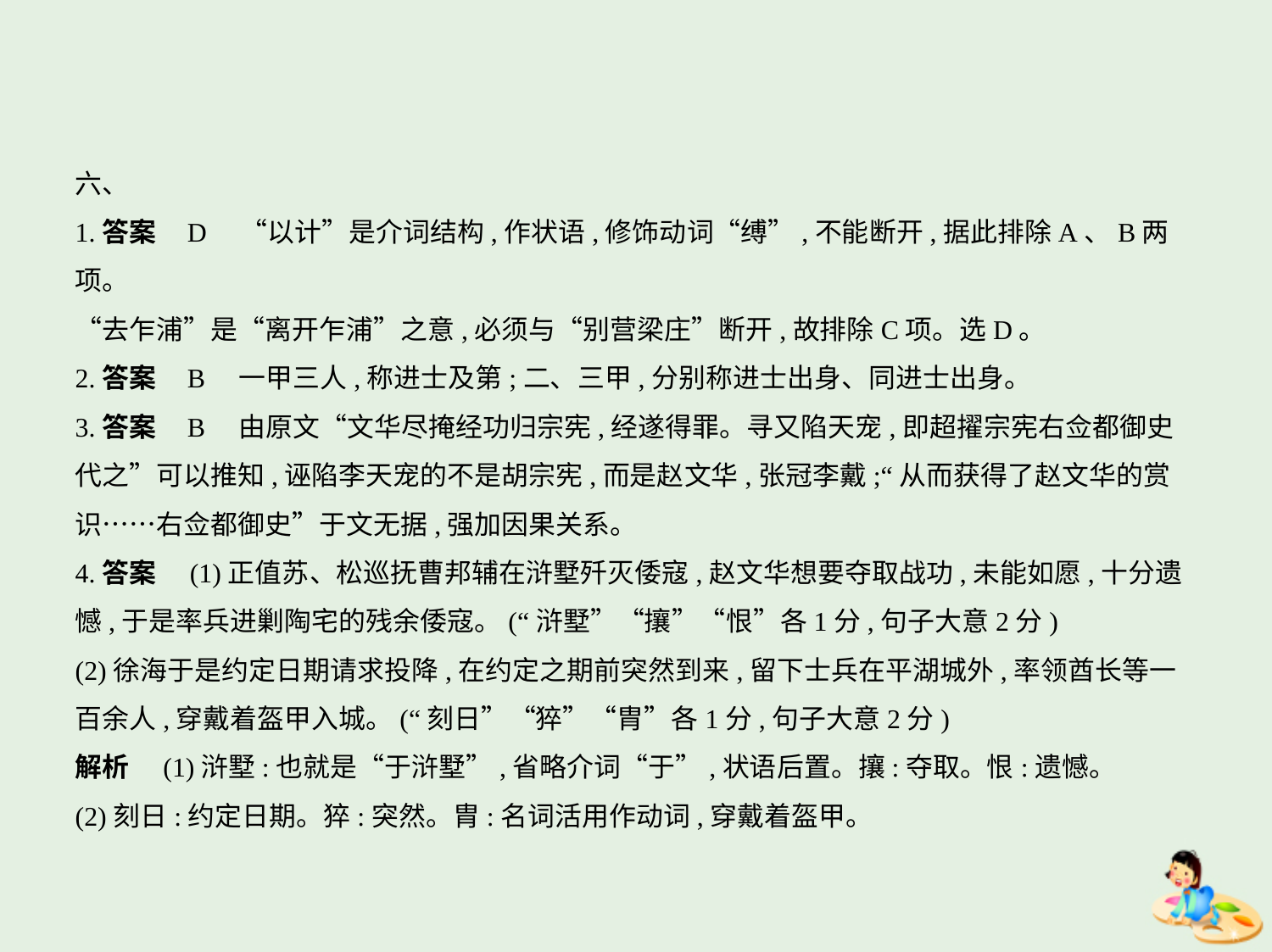

六、
1.答案    D　“以计”是介词结构,作状语,修饰动词“缚”,不能断开,据此排除A、B两项。
“去乍浦”是“离开乍浦”之意,必须与“别营梁庄”断开,故排除C项。选D。
2.答案    B　一甲三人,称进士及第;二、三甲,分别称进士出身、同进士出身。
3.答案    B　由原文“文华尽掩经功归宗宪,经遂得罪。寻又陷天宠,即超擢宗宪右佥都御史
代之”可以推知,诬陷李天宠的不是胡宗宪,而是赵文华,张冠李戴;“从而获得了赵文华的赏
识……右佥都御史”于文无据,强加因果关系。
4.答案　(1)正值苏、松巡抚曹邦辅在浒墅歼灭倭寇,赵文华想要夺取战功,未能如愿,十分遗
憾,于是率兵进剿陶宅的残余倭寇。(“浒墅”“攘”“恨”各1分,句子大意2分)
(2)徐海于是约定日期请求投降,在约定之期前突然到来,留下士兵在平湖城外,率领酋长等一
百余人,穿戴着盔甲入城。(“刻日”“猝”“胄”各1分,句子大意2分)
解析　(1)浒墅:也就是“于浒墅”,省略介词“于”,状语后置。攘:夺取。恨:遗憾。
(2)刻日:约定日期。猝:突然。胄:名词活用作动词,穿戴着盔甲。